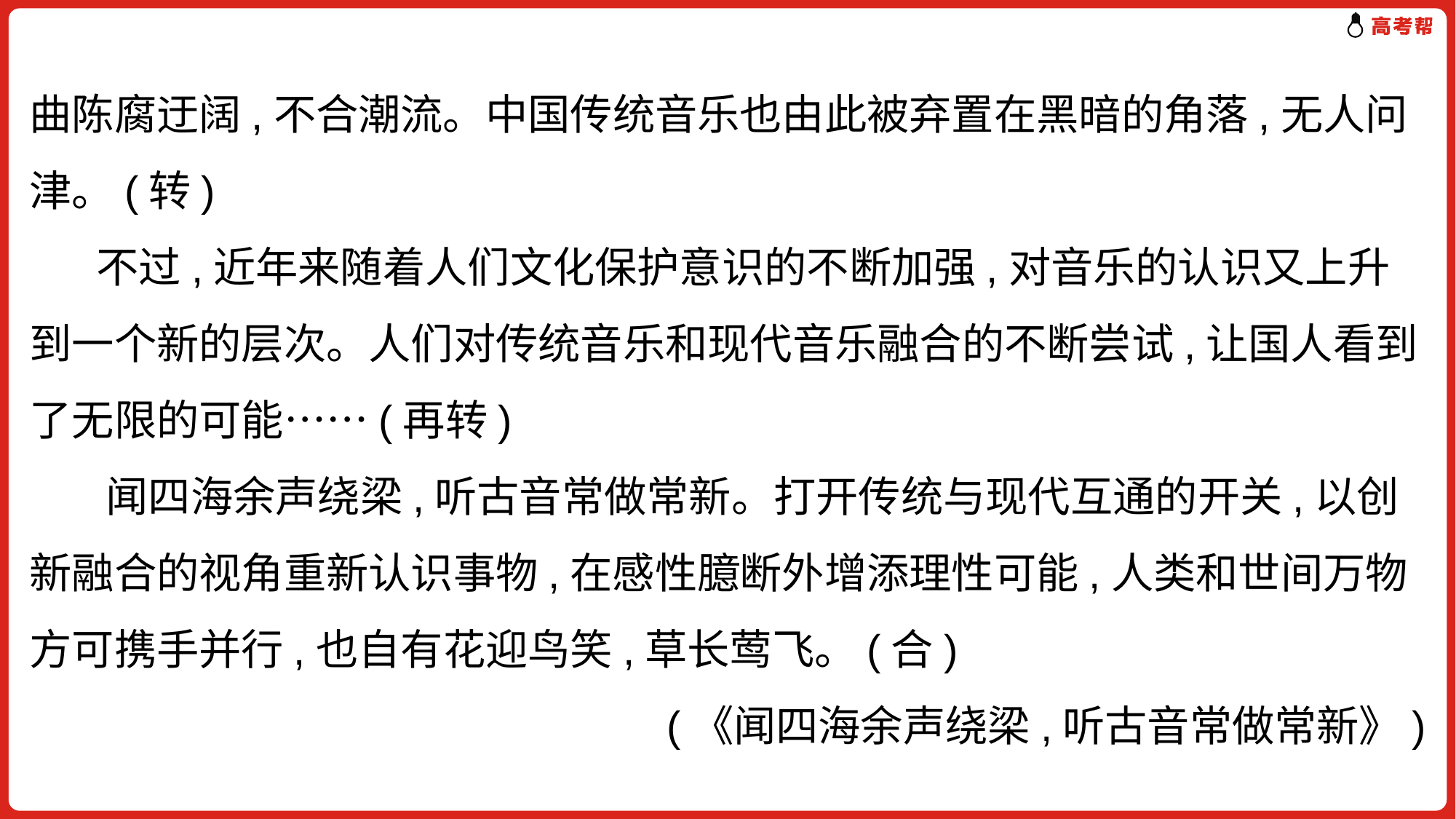

曲陈腐迂阔,不合潮流。中国传统音乐也由此被弃置在黑暗的角落,无人问津。(转)
      不过,近年来随着人们文化保护意识的不断加强,对音乐的认识又上升到一个新的层次。人们对传统音乐和现代音乐融合的不断尝试,让国人看到了无限的可能……(再转)
       闻四海余声绕梁,听古音常做常新。打开传统与现代互通的开关,以创新融合的视角重新认识事物,在感性臆断外增添理性可能,人类和世间万物方可携手并行,也自有花迎鸟笑,草长莺飞。(合)
(《闻四海余声绕梁,听古音常做常新》)